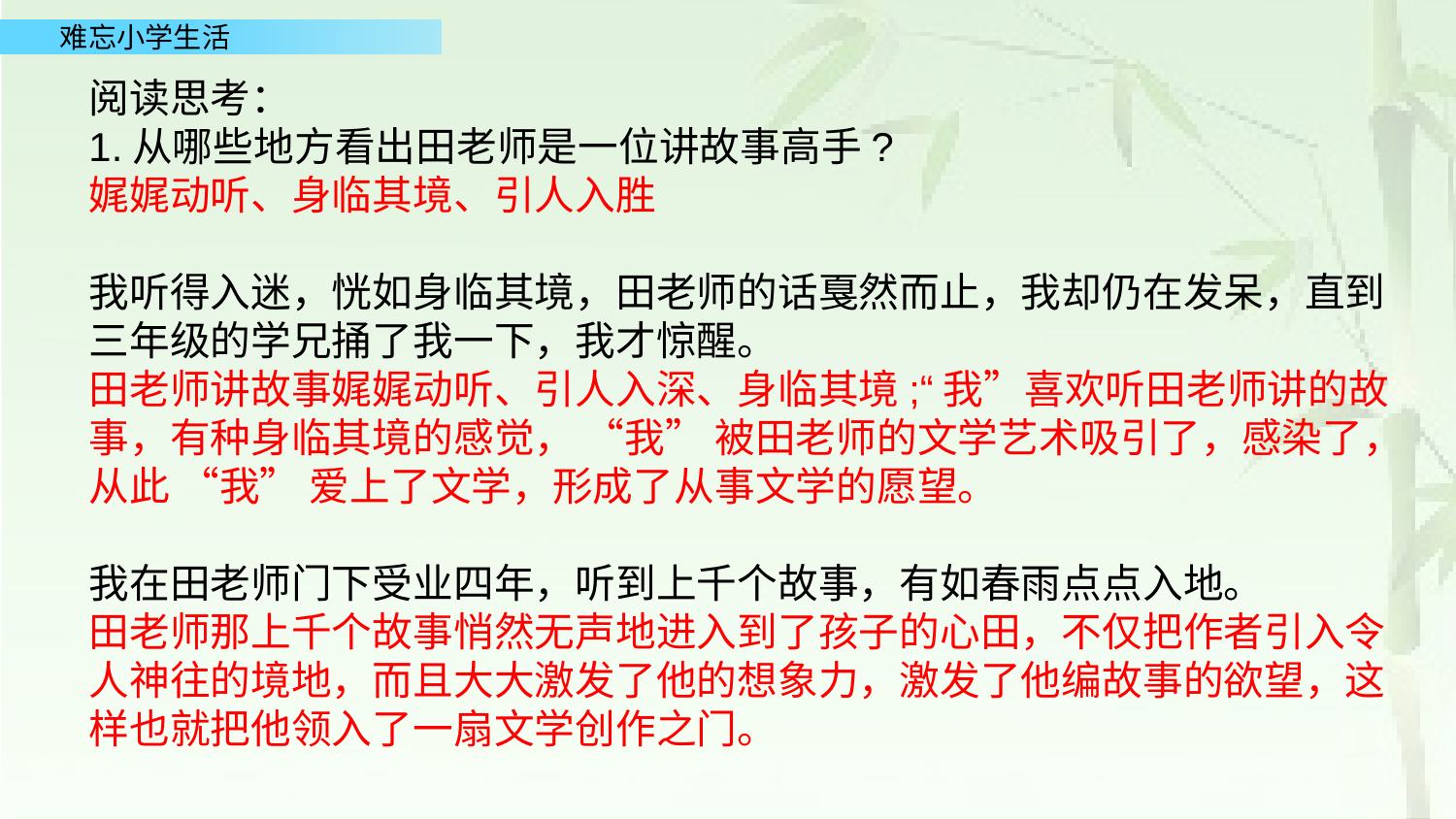

阅读思考：
1.从哪些地方看出田老师是一位讲故事高手?
娓娓动听、身临其境、引人入胜

我听得入迷，恍如身临其境，田老师的话戛然而止，我却仍在发呆，直到三年级的学兄捅了我一下，我才惊醒。
田老师讲故事娓娓动听、引人入深、身临其境;“我”喜欢听田老师讲的故事，有种身临其境的感觉， “我” 被田老师的文学艺术吸引了，感染了，从此 “我” 爱上了文学，形成了从事文学的愿望。

我在田老师门下受业四年，听到上千个故事，有如春雨点点入地。
田老师那上千个故事悄然无声地进入到了孩子的心田，不仅把作者引入令人神往的境地，而且大大激发了他的想象力，激发了他编故事的欲望，这样也就把他领入了一扇文学创作之门。